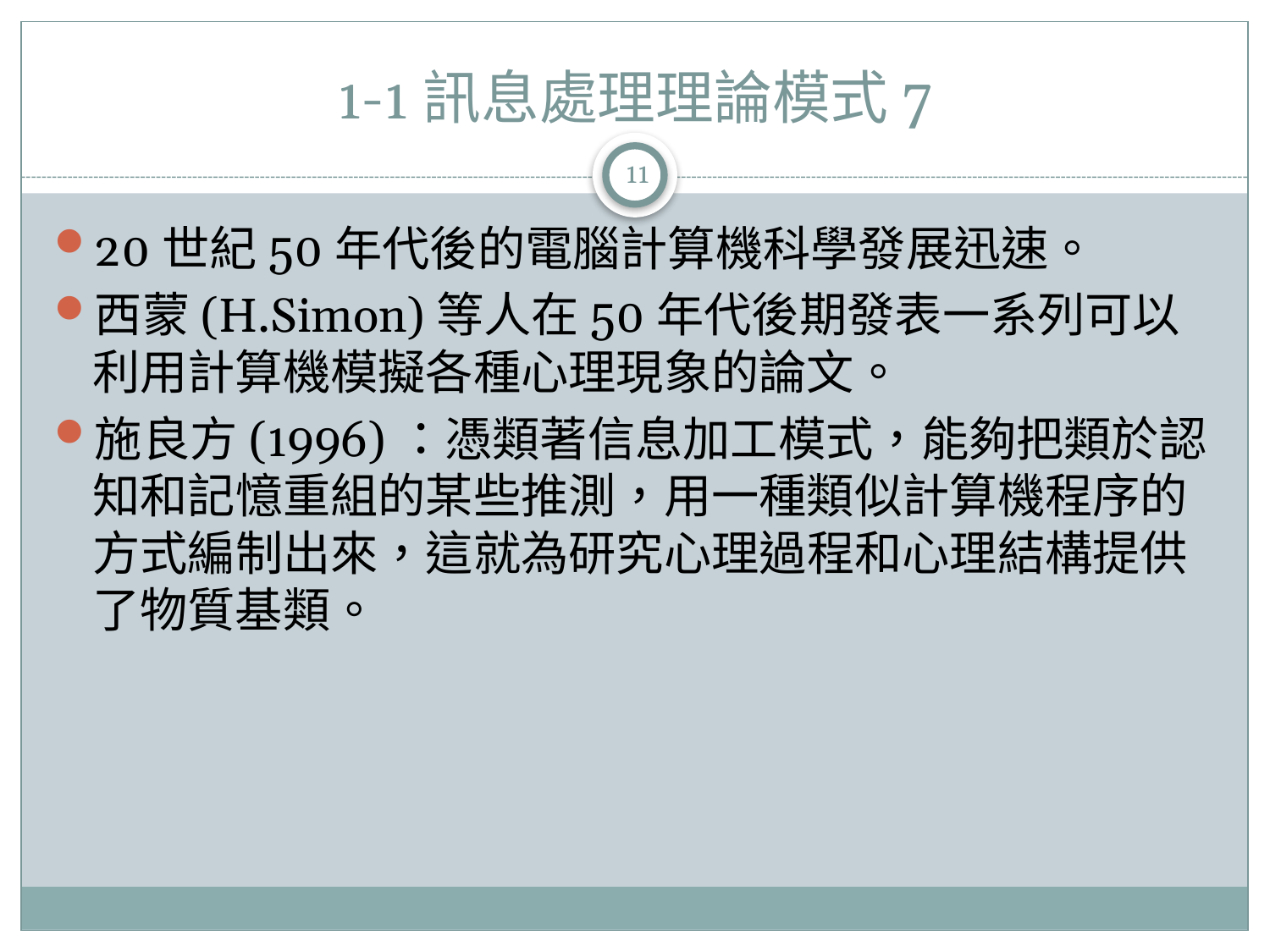

# 1-1訊息處理理論模式7
11
20世紀50年代後的電腦計算機科學發展迅速。
西蒙(H.Simon)等人在50年代後期發表一系列可以利用計算機模擬各種心理現象的論文。
施良方(1996)：憑類著信息加工模式，能夠把類於認知和記憶重組的某些推測，用一種類似計算機程序的方式編制出來，這就為研究心理過程和心理結構提供了物質基類。